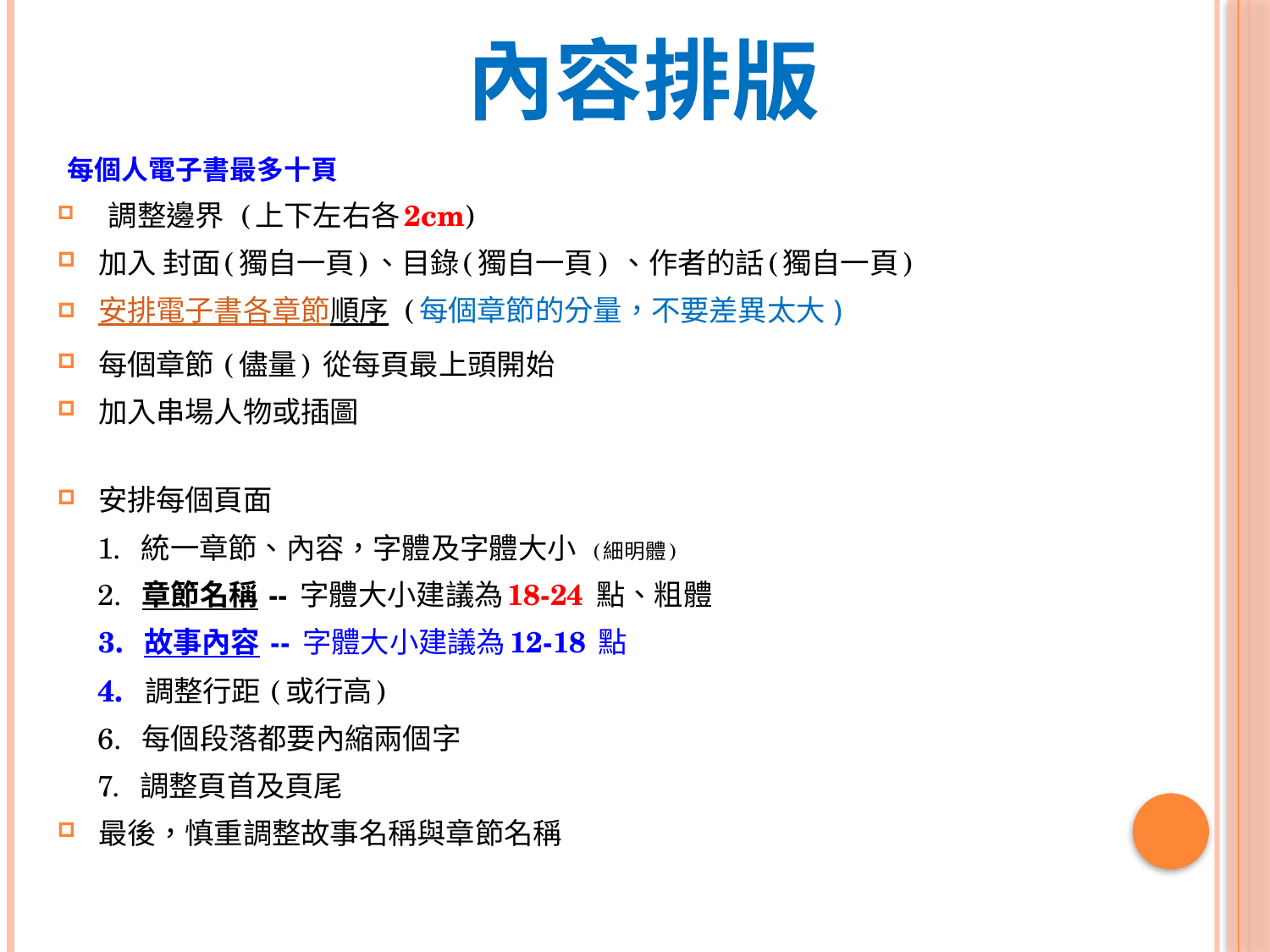

# 內容排版
 每個人電子書最多十頁
 調整邊界  (上下左右各2cm)
加入 封面(獨自一頁)、目錄(獨自一頁) 、作者的話(獨自一頁)
安排電子書各章節順序  (每個章節的分量，不要差異太大)
每個章節 (儘量) 從每頁最上頭開始
加入串場人物或插圖

安排每個頁面
     1.  統一章節、內容，字體及字體大小  (細明體)
     2.  章節名稱 -- 字體大小建議為18-24 點、粗體
     3.  故事內容 -- 字體大小建議為12-18 點
     4.  調整行距 (或行高)
     6.  每個段落都要內縮兩個字
     7.  調整頁首及頁尾
最後，慎重調整故事名稱與章節名稱